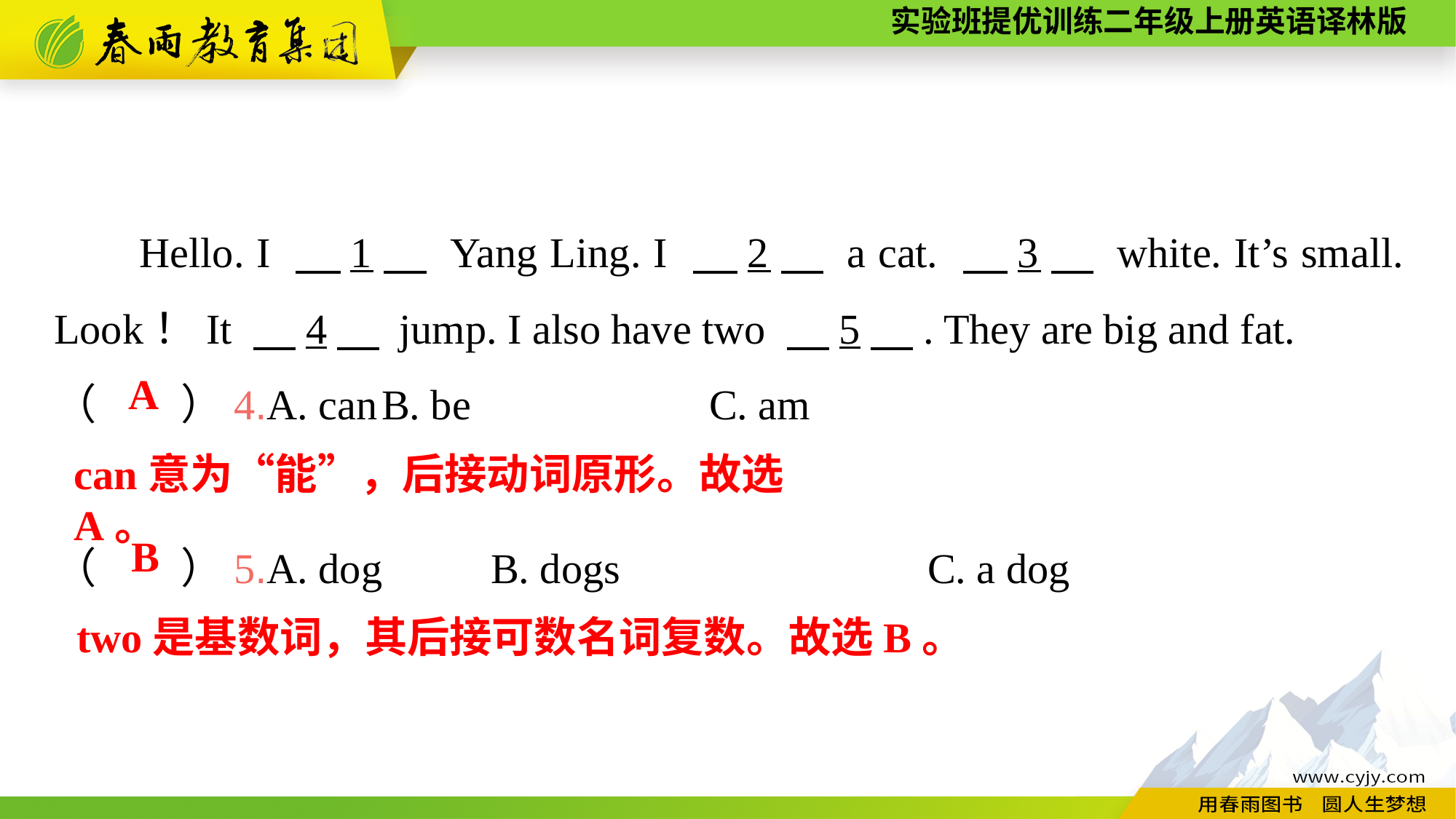

Hello. I 　1　 Yang Ling. I 　2　 a cat. 　3　 white. It’s small. Look！It 　4　 jump. I also have two 　5　. They are big and fat.
（　　）4.A. can	B. be			C. am

（　　）5.A. dog	B. dogs			C. a dog
A
can意为“能”，后接动词原形。故选A。
 B
two是基数词，其后接可数名词复数。故选B。